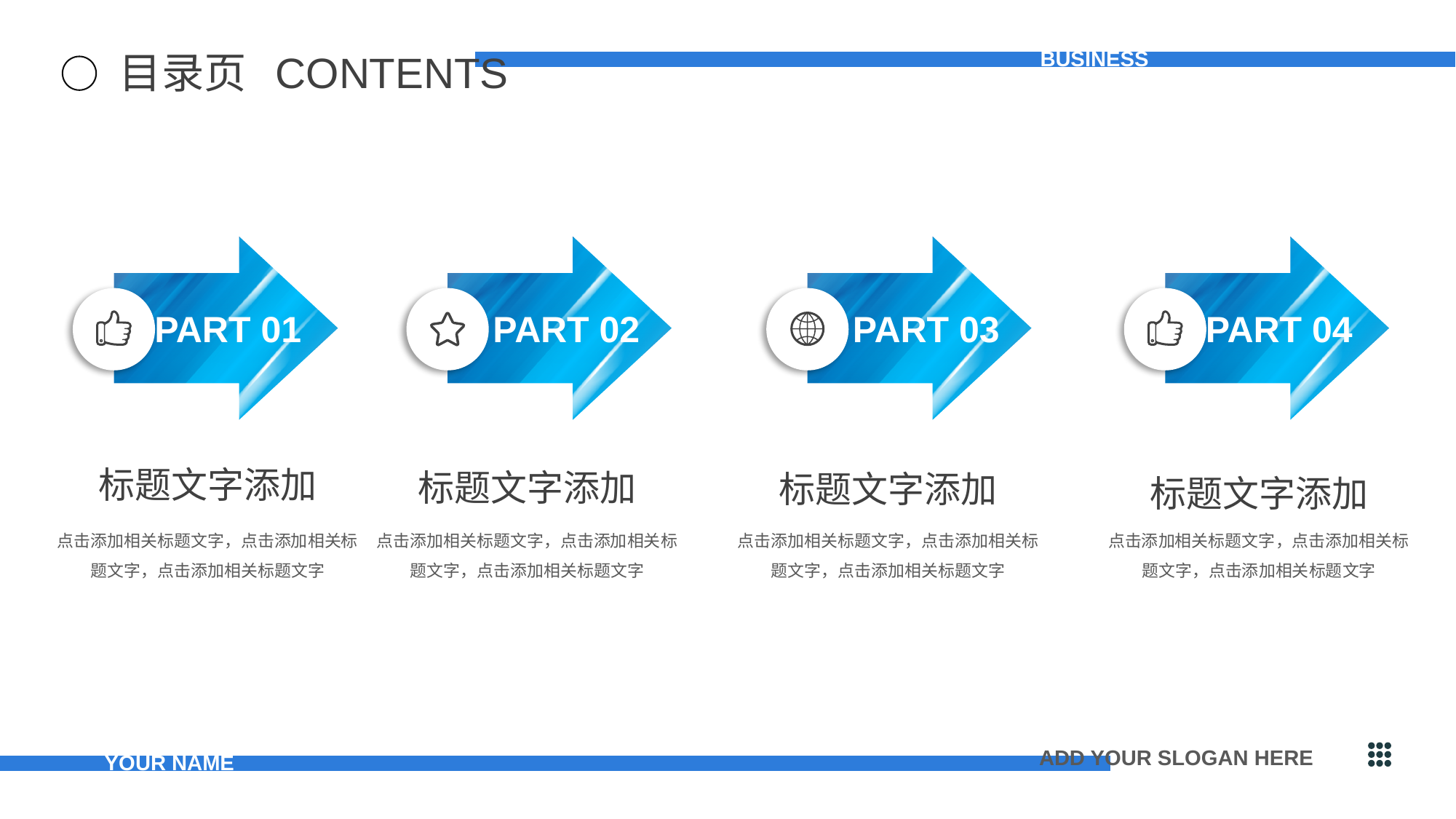

business
目录页  CONTENTS

ADD YOUR SLOGAN HERE
YOUR NAME

PART 01

PART 02

PART 03

PART 04

标题文字添加
点击添加相关标题文字，点击添加相关标题文字，点击添加相关标题文字
标题文字添加
点击添加相关标题文字，点击添加相关标题文字，点击添加相关标题文字
标题文字添加
点击添加相关标题文字，点击添加相关标题文字，点击添加相关标题文字
标题文字添加
点击添加相关标题文字，点击添加相关标题文字，点击添加相关标题文字